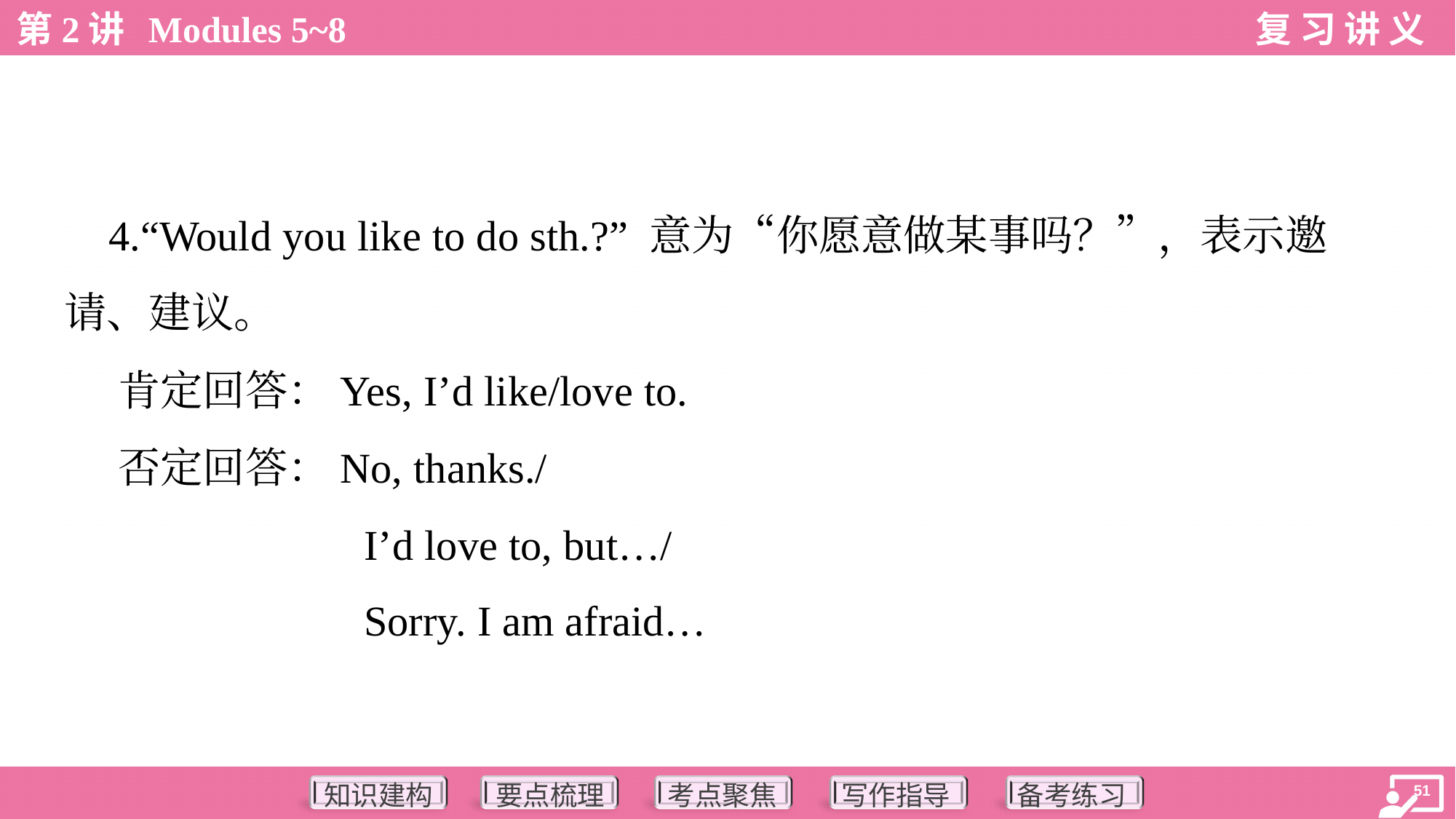

4.“Would you like to do sth.?” 意为“你愿意做某事吗？”，表示邀
请、建议。
    肯定回答：Yes, I’d like/love to.
    否定回答：No, thanks./
    	I’d love to, but…/
    	Sorry. I am afraid…